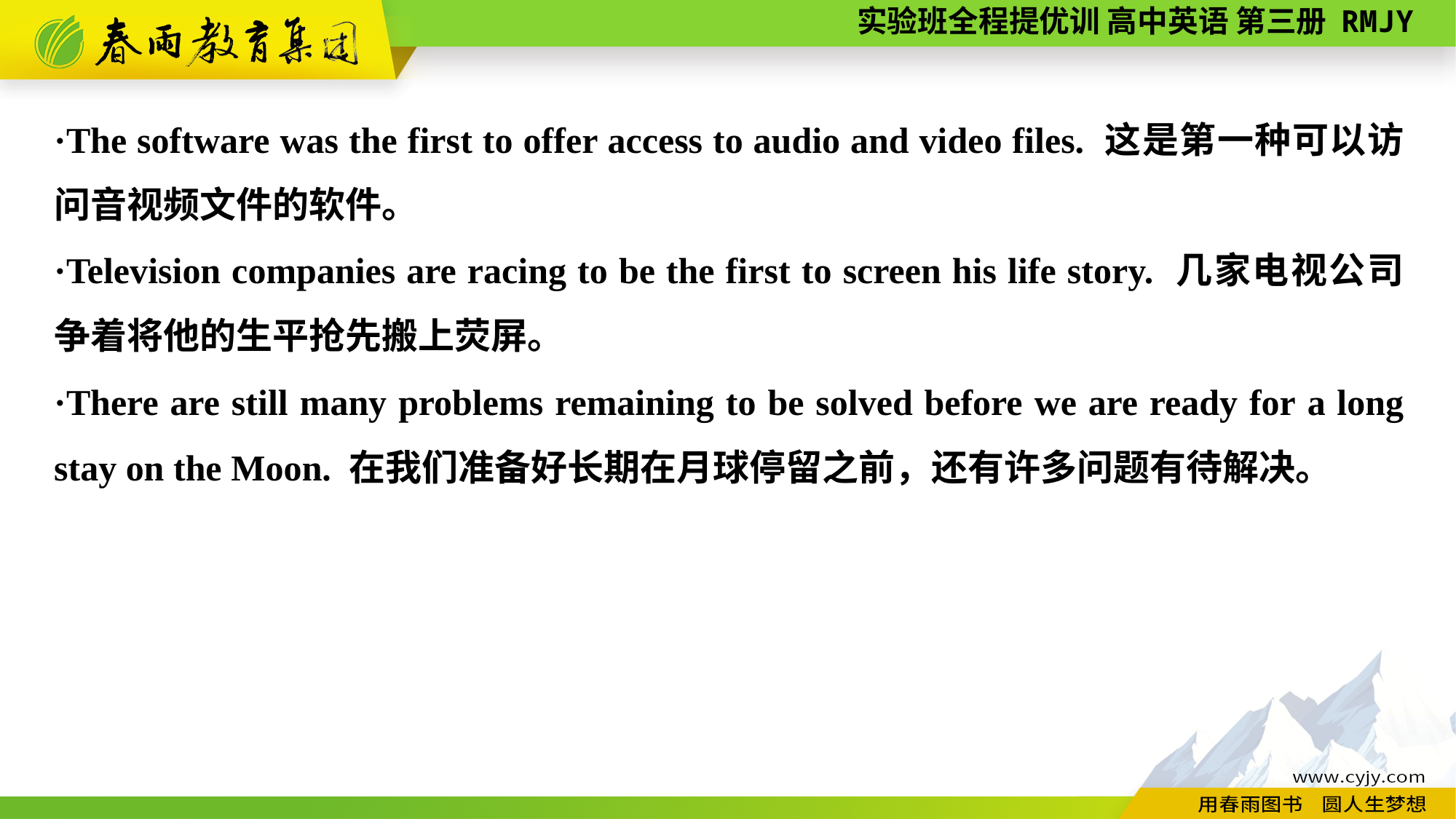

·The software was the first to offer access to audio and video files. 这是第一种可以访问音视频文件的软件。
·Television companies are racing to be the first to screen his life story. 几家电视公司争着将他的生平抢先搬上荧屏。
·There are still many problems remaining to be solved before we are ready for a long stay on the Moon. 在我们准备好长期在月球停留之前，还有许多问题有待解决。